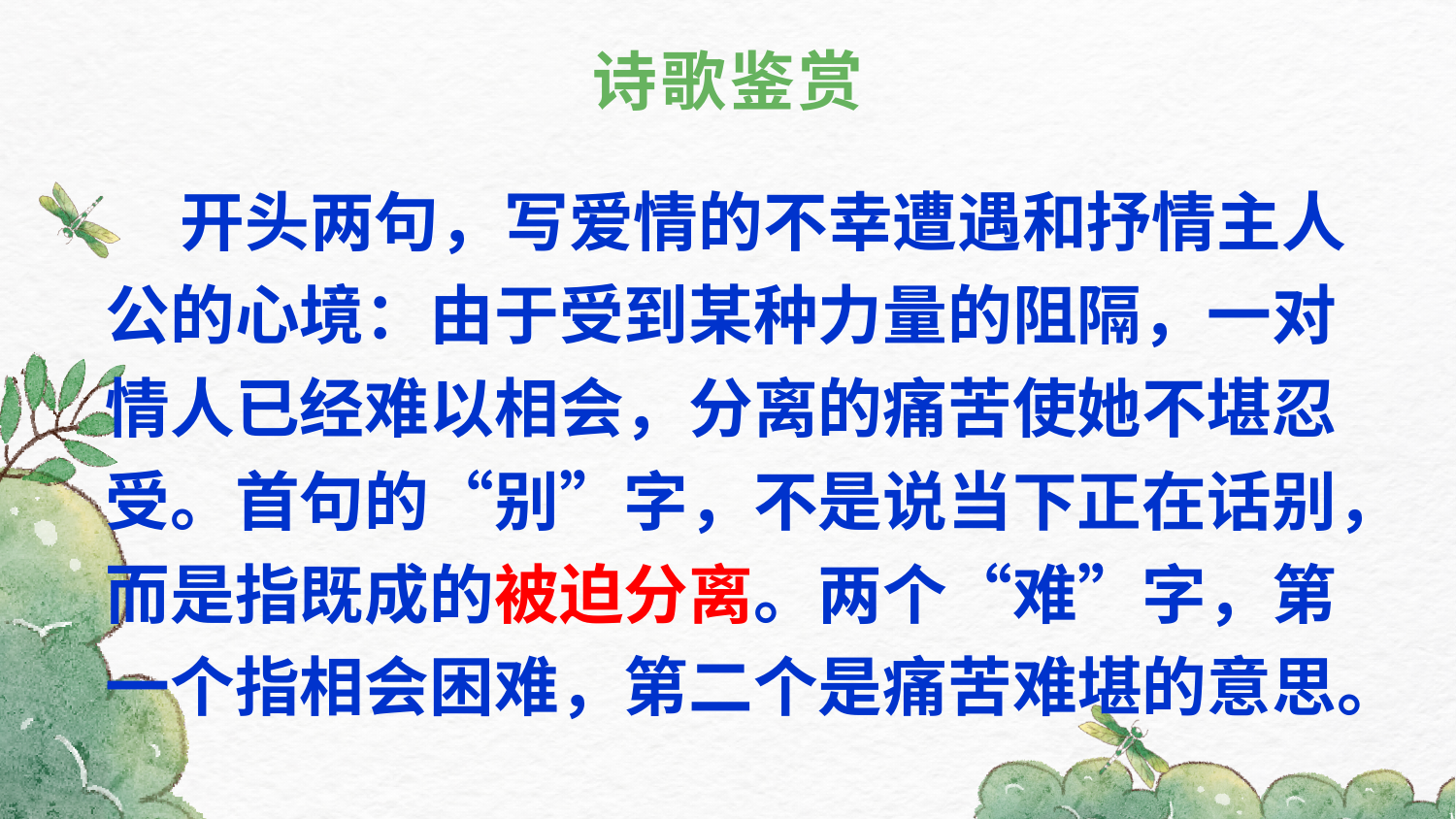

# 诗歌鉴赏
    开头两句，写爱情的不幸遭遇和抒情主人公的心境：由于受到某种力量的阻隔，一对情人已经难以相会，分离的痛苦使她不堪忍受。首句的“别”字，不是说当下正在话别，而是指既成的被迫分离。两个“难”字，第一个指相会困难，第二个是痛苦难堪的意思。